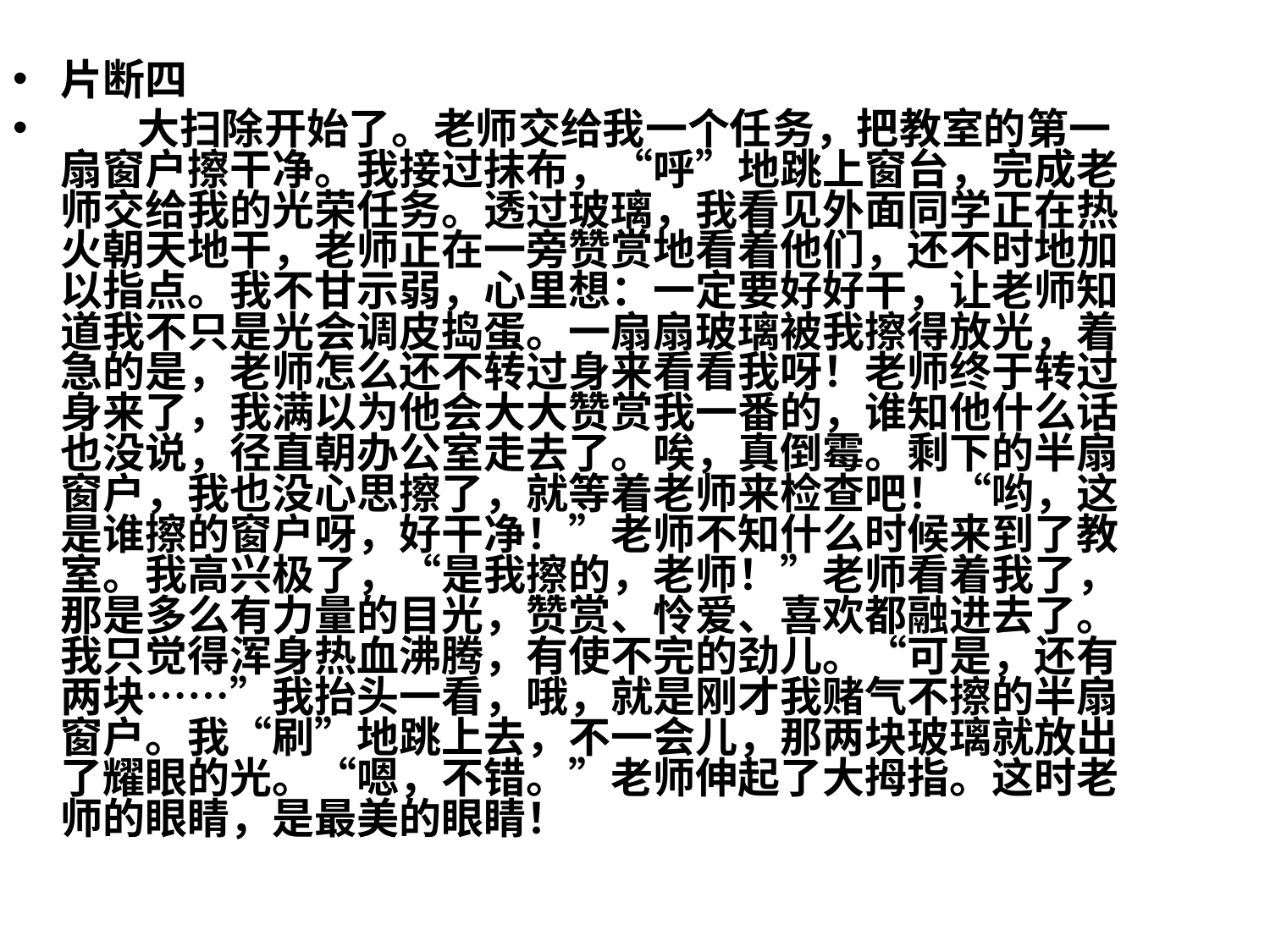

片断四
       大扫除开始了。老师交给我一个任务，把教室的第一扇窗户擦干净。我接过抹布，“呼”地跳上窗台，完成老师交给我的光荣任务。透过玻璃，我看见外面同学正在热火朝天地干，老师正在一旁赞赏地看着他们，还不时地加以指点。我不甘示弱，心里想：一定要好好干，让老师知道我不只是光会调皮捣蛋。一扇扇玻璃被我擦得放光，着急的是，老师怎么还不转过身来看看我呀！老师终于转过身来了，我满以为他会大大赞赏我一番的，谁知他什么话也没说，径直朝办公室走去了。唉，真倒霉。剩下的半扇窗户，我也没心思擦了，就等着老师来检查吧！“哟，这是谁擦的窗户呀，好干净！”老师不知什么时候来到了教室。我高兴极了，“是我擦的，老师！”老师看着我了，那是多么有力量的目光，赞赏、怜爱、喜欢都融进去了。我只觉得浑身热血沸腾，有使不完的劲儿。“可是，还有两块……”我抬头一看，哦，就是刚才我赌气不擦的半扇窗户。我“刷”地跳上去，不一会儿，那两块玻璃就放出了耀眼的光。“嗯，不错。”老师伸起了大拇指。这时老师的眼睛，是最美的眼睛！